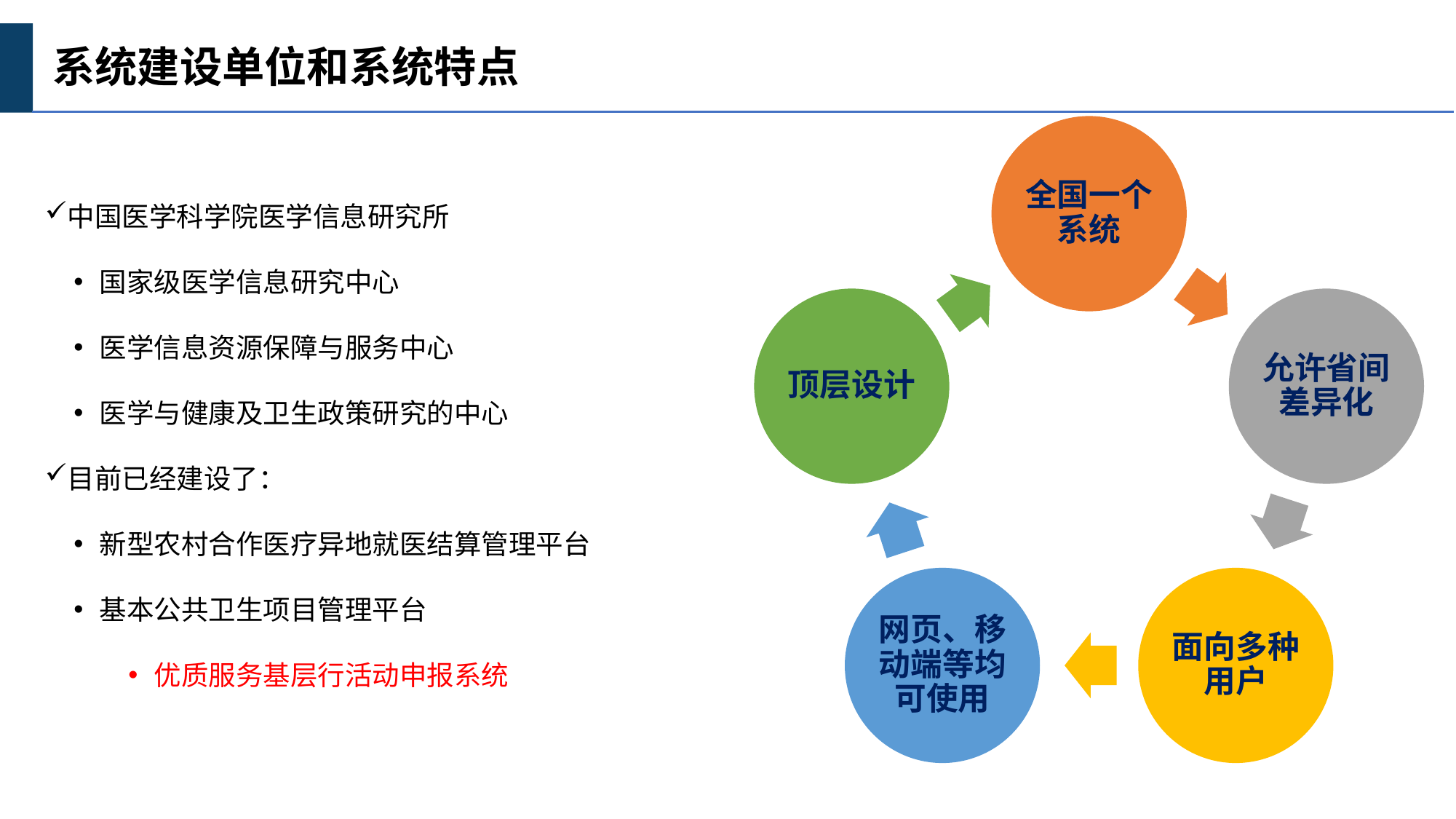

系统建设单位和系统特点
全国一个系统

允许省间差异化

面向多种用户

网页、移动端等均可使用

顶层设计

中国医学科学院医学信息研究所
国家级医学信息研究中心
医学信息资源保障与服务中心
医学与健康及卫生政策研究的中心
目前已经建设了：
新型农村合作医疗异地就医结算管理平台
基本公共卫生项目管理平台
优质服务基层行活动申报系统